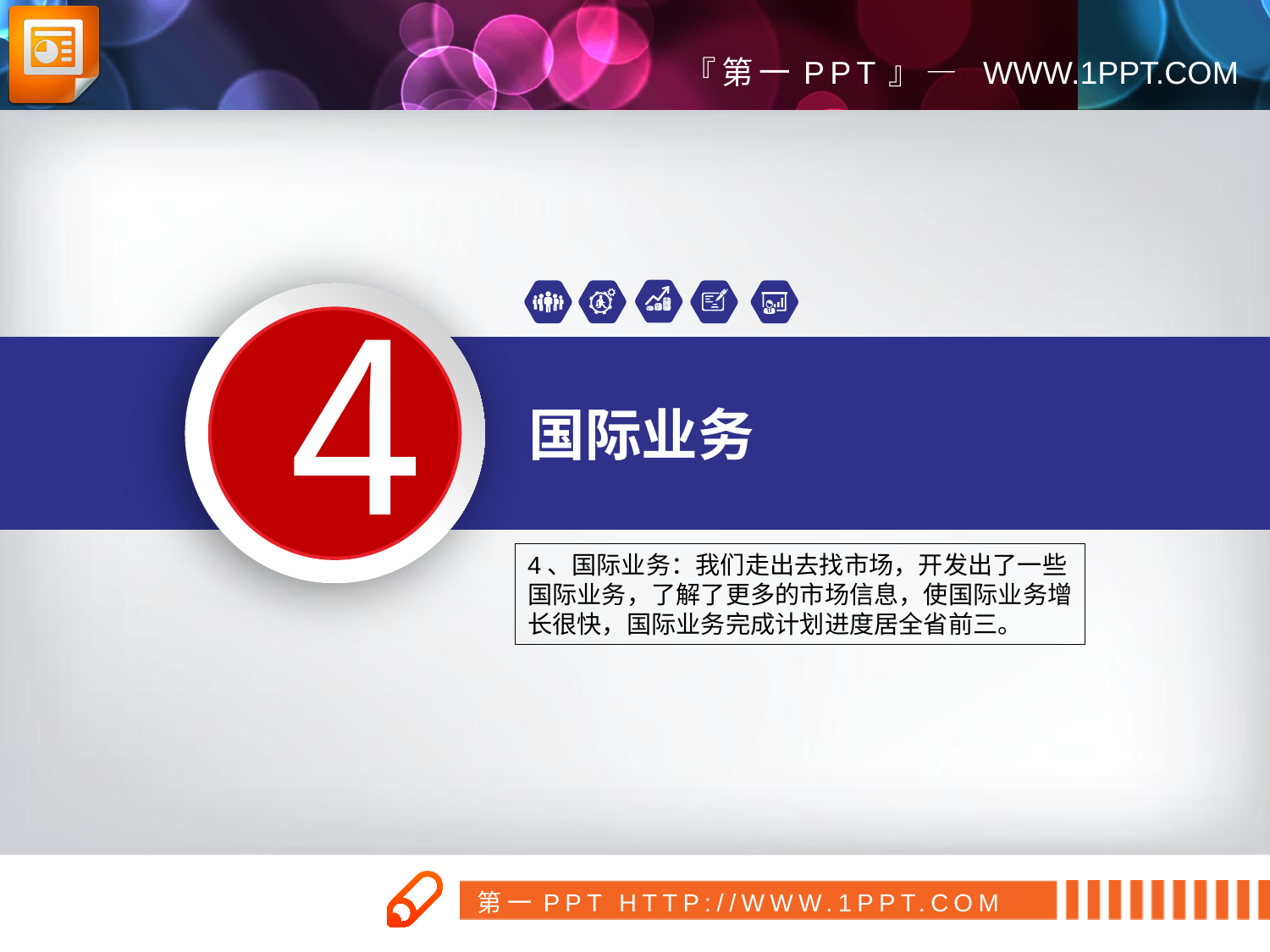

4

国际业务
4、国际业务：我们走出去找市场，开发出了一些国际业务，了解了更多的市场信息，使国际业务增长很快，国际业务完成计划进度居全省前三。